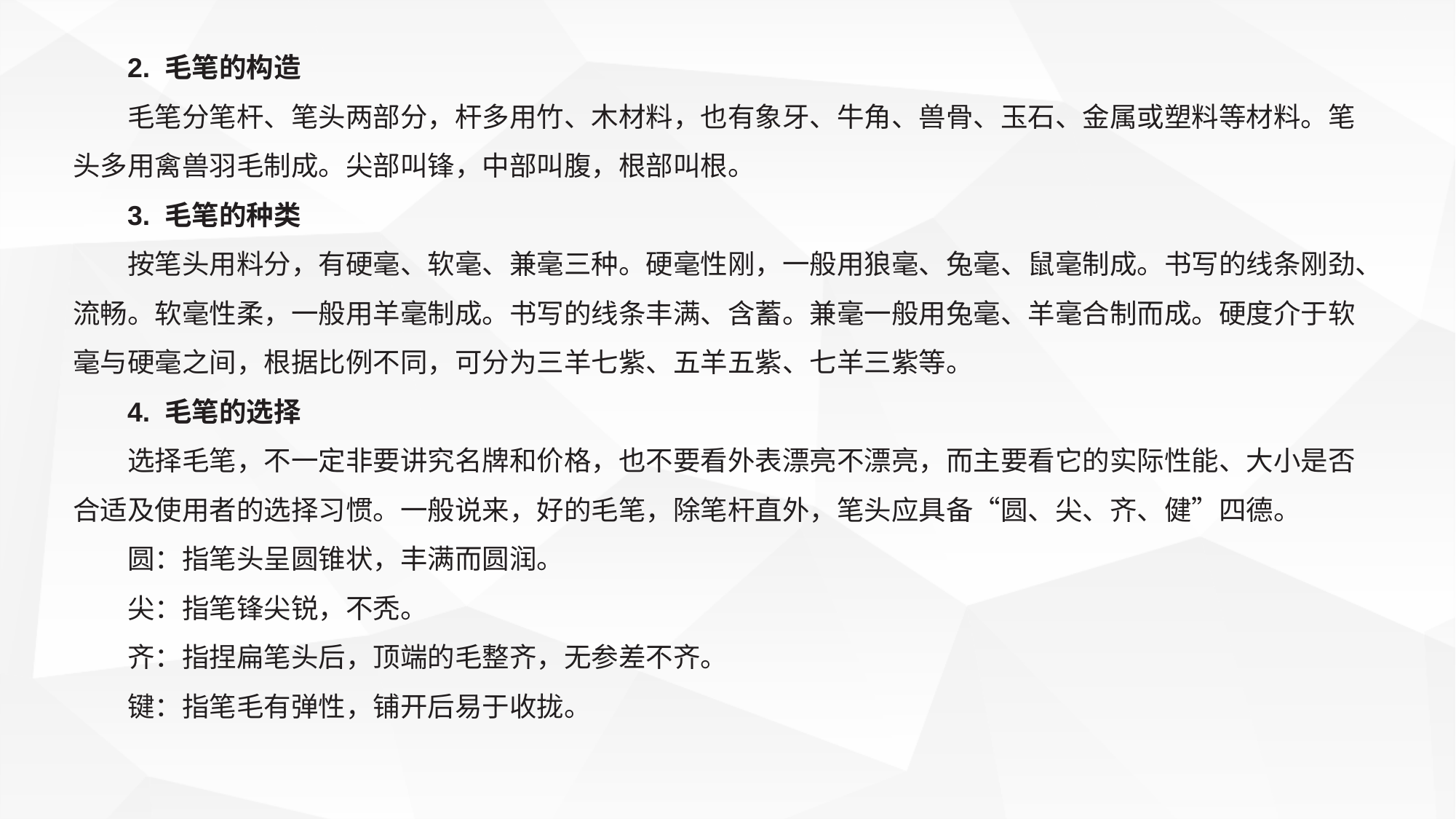

2. 毛笔的构造
毛笔分笔杆、笔头两部分，杆多用竹、木材料，也有象牙、牛角、兽骨、玉石、金属或塑料等材料。笔头多用禽兽羽毛制成。尖部叫锋，中部叫腹，根部叫根。
3. 毛笔的种类
按笔头用料分，有硬毫、软毫、兼毫三种。硬毫性刚，一般用狼毫、兔毫、鼠毫制成。书写的线条刚劲、流畅。软毫性柔，一般用羊毫制成。书写的线条丰满、含蓄。兼毫一般用兔毫、羊毫合制而成。硬度介于软毫与硬毫之间，根据比例不同，可分为三羊七紫、五羊五紫、七羊三紫等。
4. 毛笔的选择
选择毛笔，不一定非要讲究名牌和价格，也不要看外表漂亮不漂亮，而主要看它的实际性能、大小是否合适及使用者的选择习惯。一般说来，好的毛笔，除笔杆直外，笔头应具备“圆、尖、齐、健”四德。
圆：指笔头呈圆锥状，丰满而圆润。
尖：指笔锋尖锐，不秃。
齐：指捏扁笔头后，顶端的毛整齐，无参差不齐。
键：指笔毛有弹性，铺开后易于收拢。